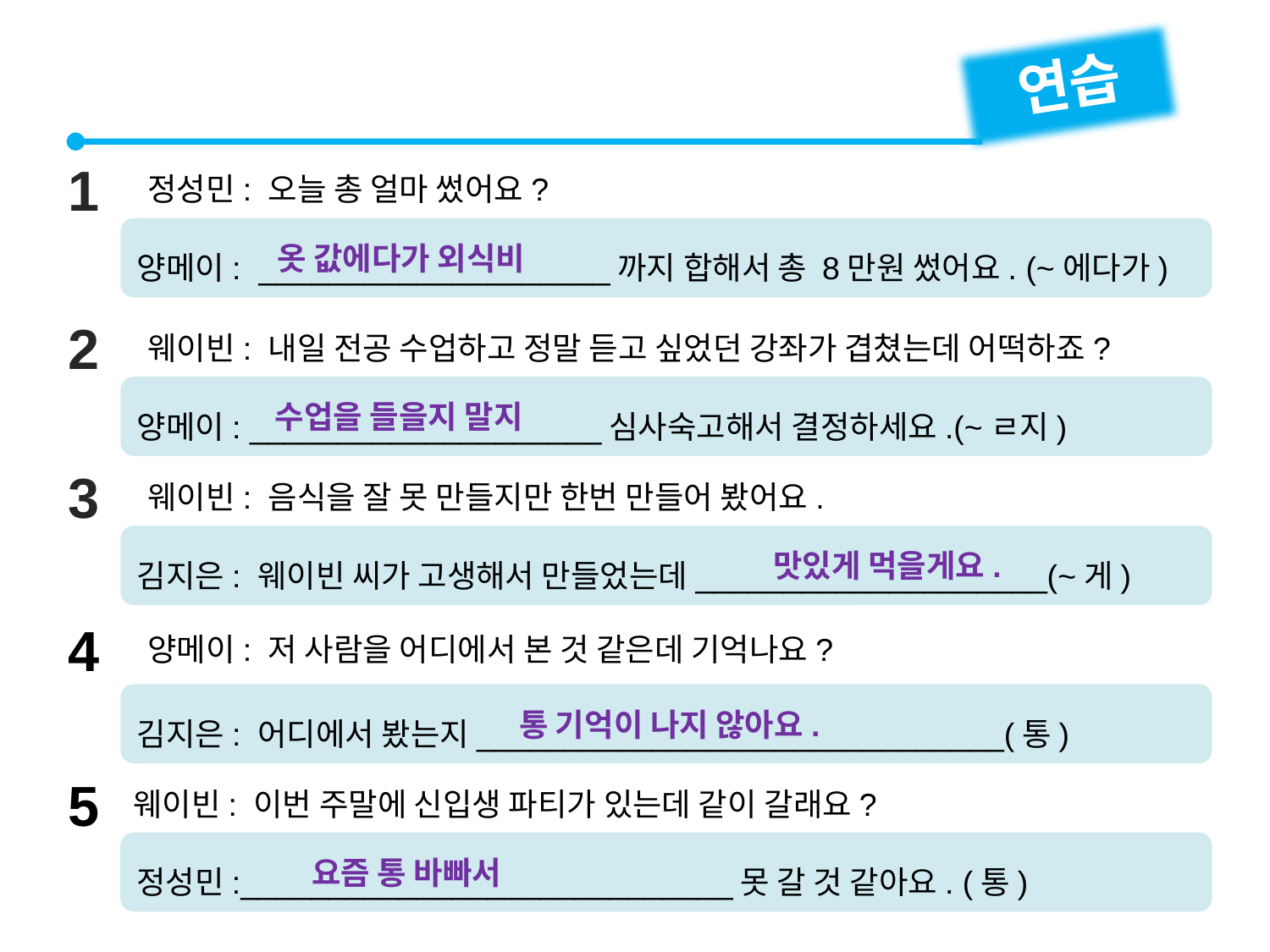

연습
1
정성민: 오늘 총 얼마 썼어요?
양메이:  ____________________까지 합해서 총 8만원 썼어요. (~에다가)
옷 값에다가 외식비
2
웨이빈: 내일 전공 수업하고 정말 듣고 싶었던 강좌가 겹쳤는데 어떡하죠?
양메이: ____________________심사숙고해서 결정하세요.(~ㄹ지)
수업을 들을지 말지
3
웨이빈: 음식을 잘 못 만들지만 한번 만들어 봤어요.
김지은: 웨이빈 씨가 고생해서 만들었는데____________________(~게)
맛있게 먹을게요.
4
양메이: 저 사람을 어디에서 본 것 같은데 기억나요?
김지은: 어디에서 봤는지______________________________(통)
통 기억이 나지 않아요.
5
웨이빈: 이번 주말에 신입생 파티가 있는데 같이 갈래요?
정성민:____________________________못 갈 것 같아요. (통)
요즘 통 바빠서